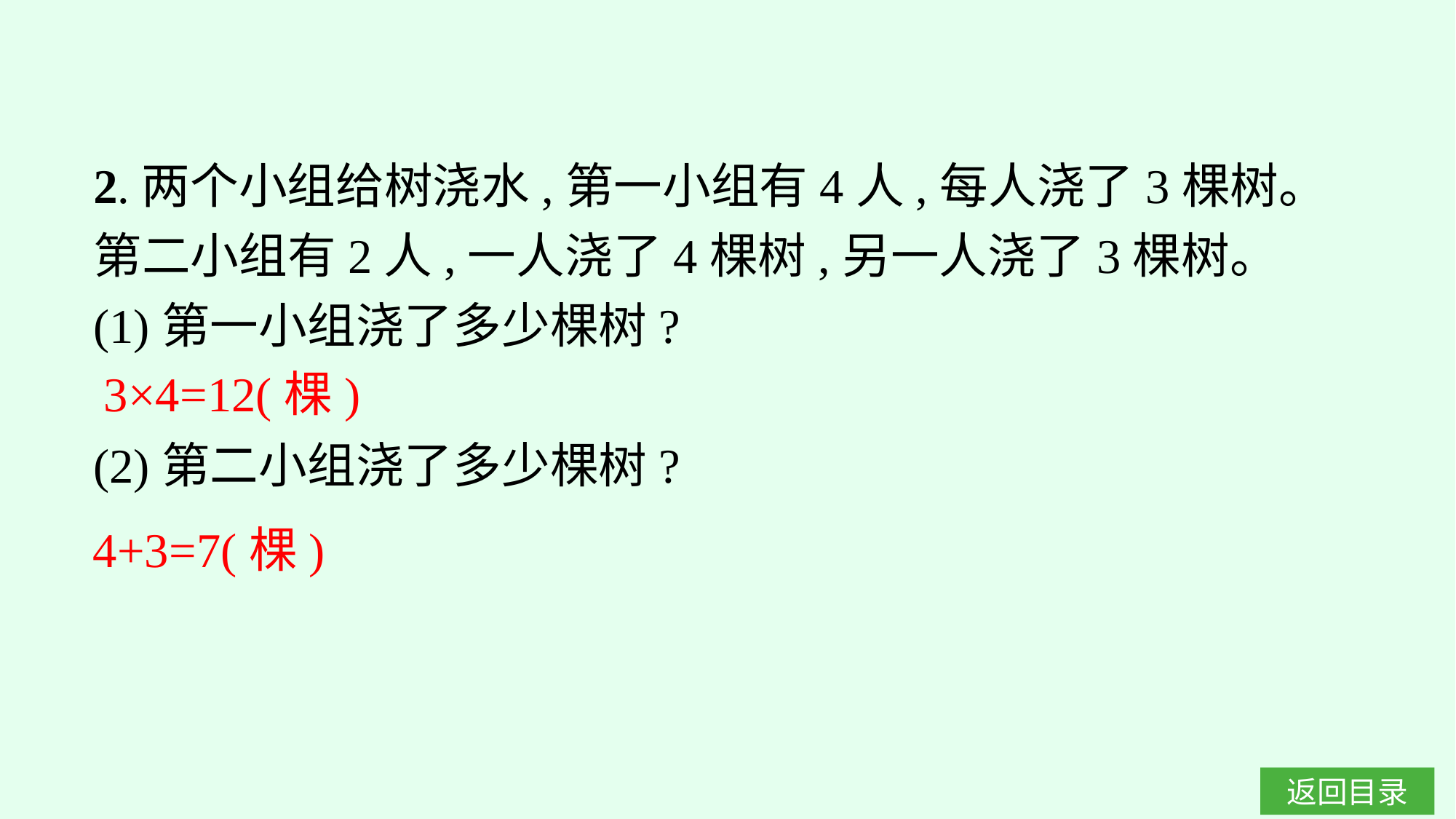

2.两个小组给树浇水,第一小组有4人,每人浇了3棵树。第二小组有2人,一人浇了4棵树,另一人浇了3棵树。
(1)第一小组浇了多少棵树?

(2)第二小组浇了多少棵树?
3×4=12(棵)
4+3=7(棵)